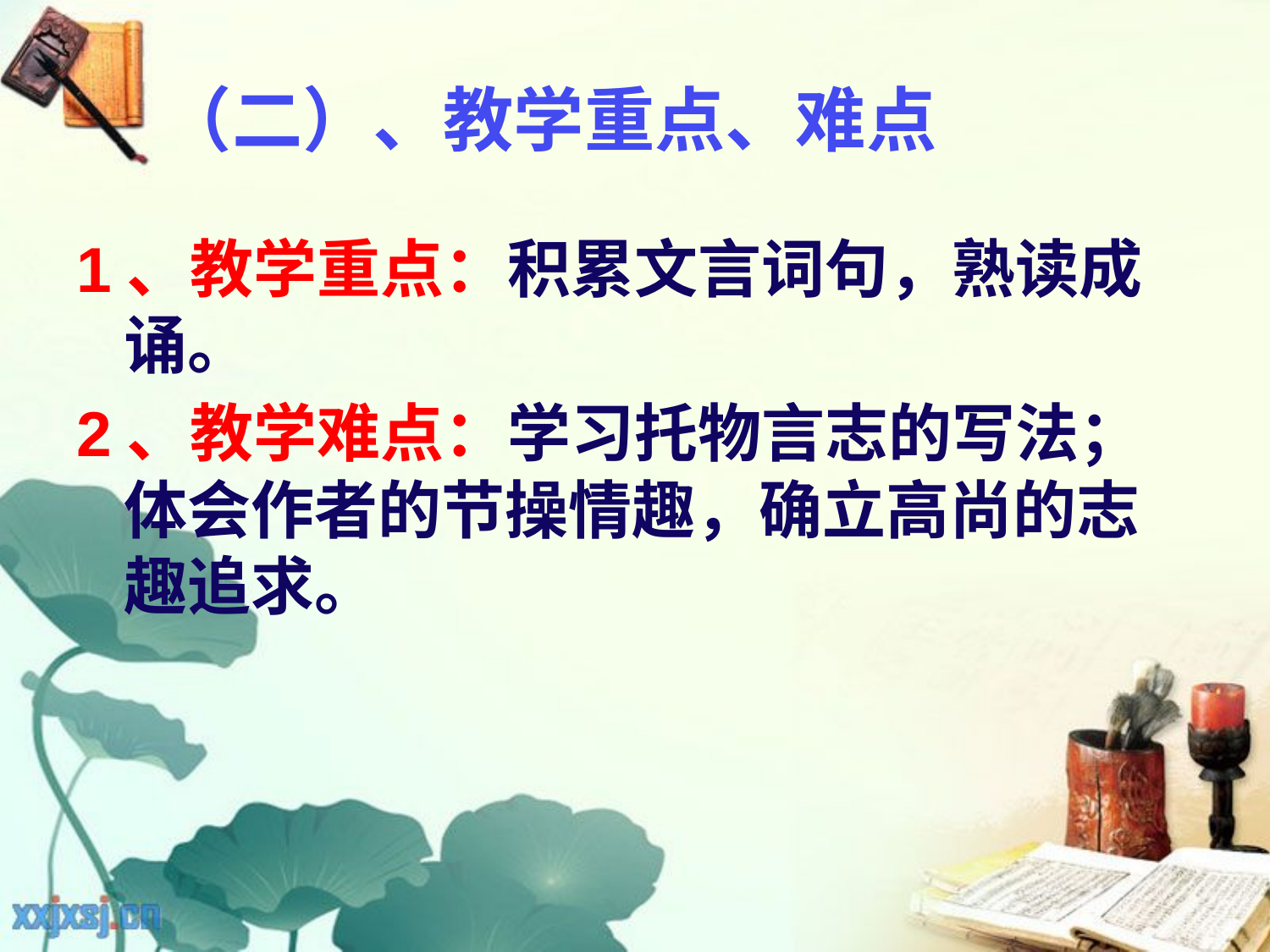

# （二）、教学重点、难点
1、教学重点：积累文言词句，熟读成诵。
2、教学难点：学习托物言志的写法；体会作者的节操情趣，确立高尚的志趣追求。